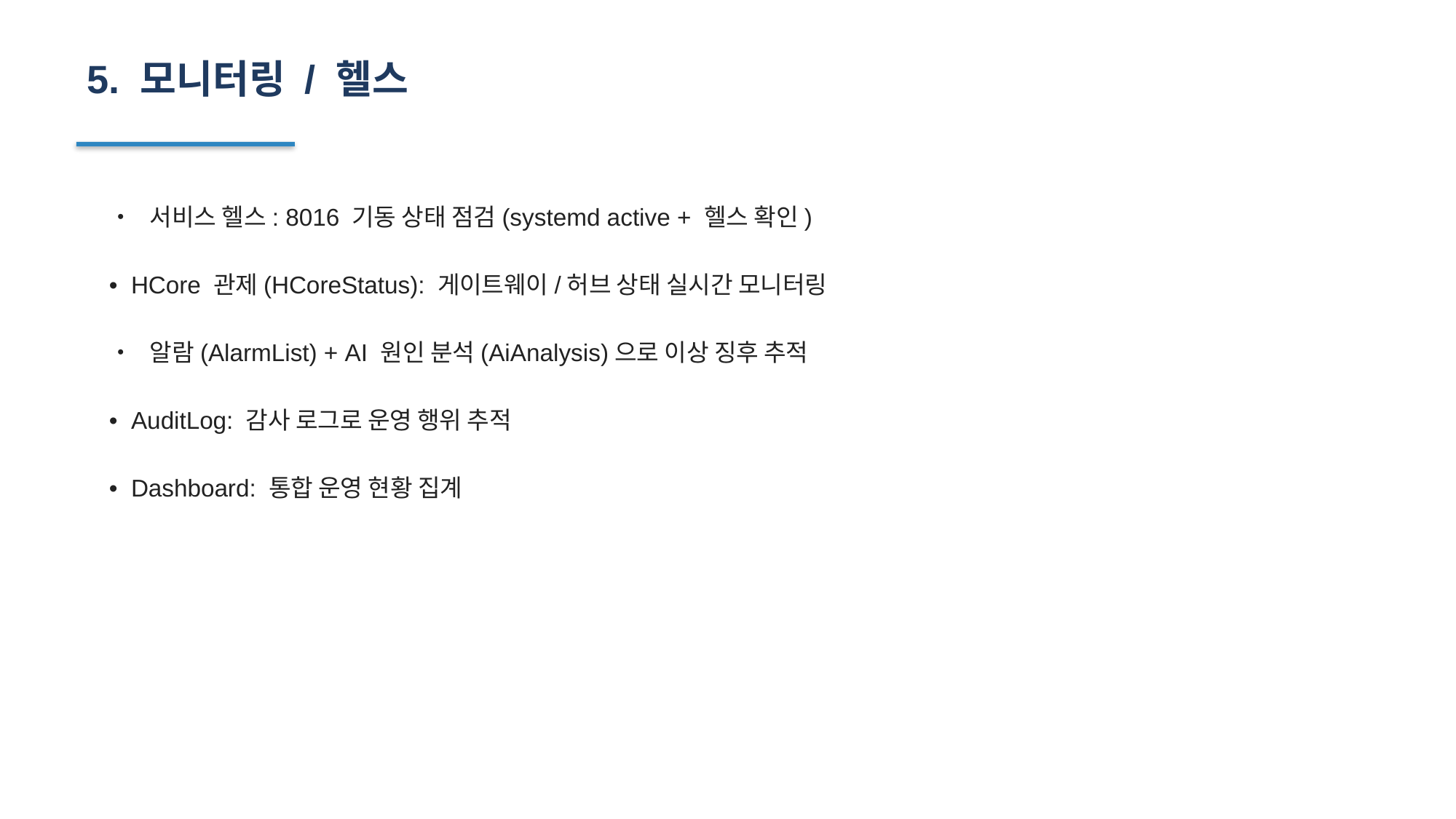

5. 모니터링 / 헬스

•  서비스 헬스: 8016 기동 상태 점검(systemd active + 헬스 확인)
•  HCore 관제(HCoreStatus): 게이트웨이/허브 상태 실시간 모니터링
•  알람(AlarmList) + AI 원인 분석(AiAnalysis)으로 이상 징후 추적
•  AuditLog: 감사 로그로 운영 행위 추적
•  Dashboard: 통합 운영 현황 집계